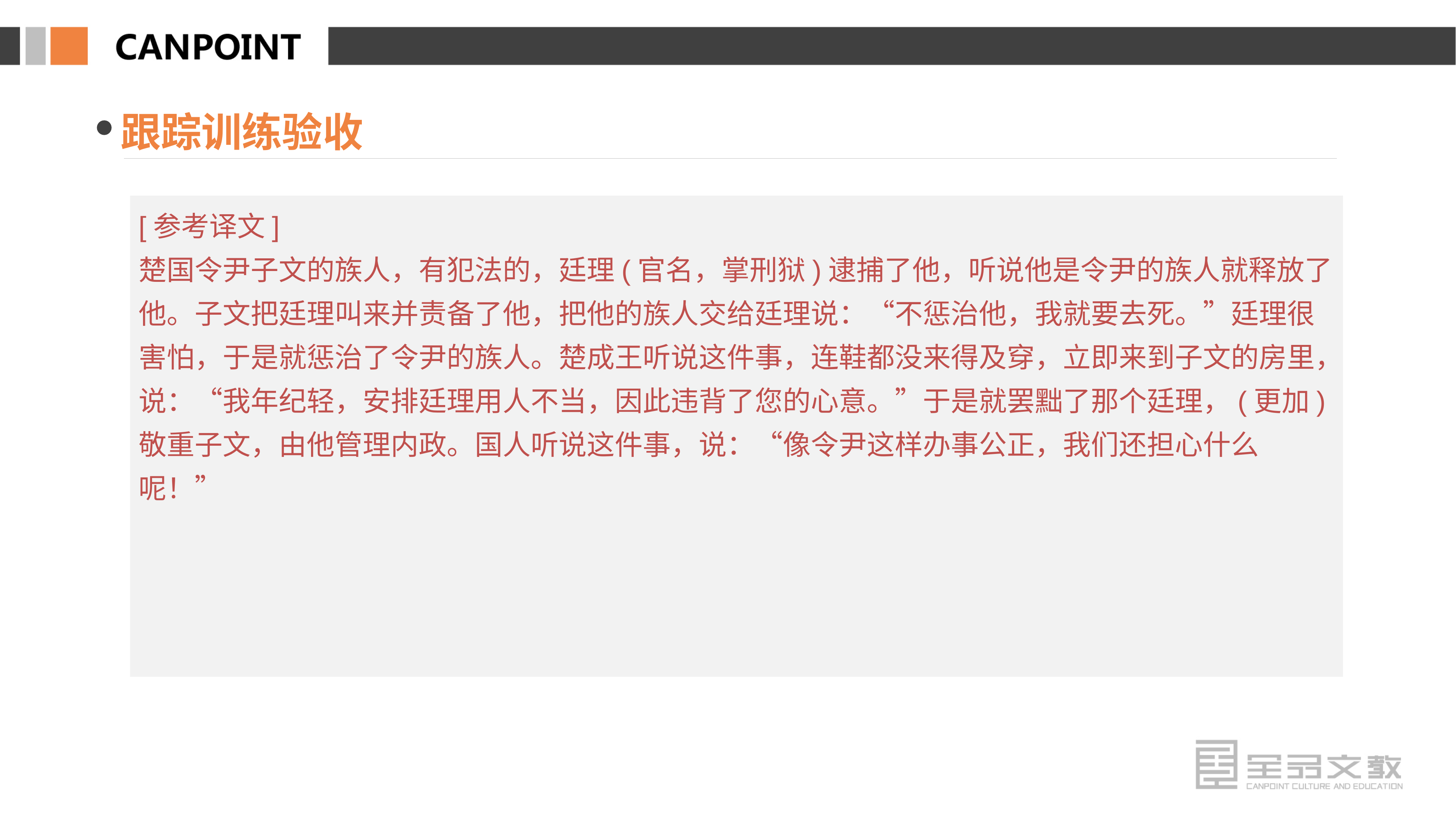

跟踪训练验收

[参考译文]
楚国令尹子文的族人，有犯法的，廷理(官名，掌刑狱)逮捕了他，听说他是令尹的族人就释放了他。子文把廷理叫来并责备了他，把他的族人交给廷理说：“不惩治他，我就要去死。”廷理很害怕，于是就惩治了令尹的族人。楚成王听说这件事，连鞋都没来得及穿，立即来到子文的房里，说：“我年纪轻，安排廷理用人不当，因此违背了您的心意。”于是就罢黜了那个廷理，(更加)敬重子文，由他管理内政。国人听说这件事，说：“像令尹这样办事公正，我们还担心什么呢！”